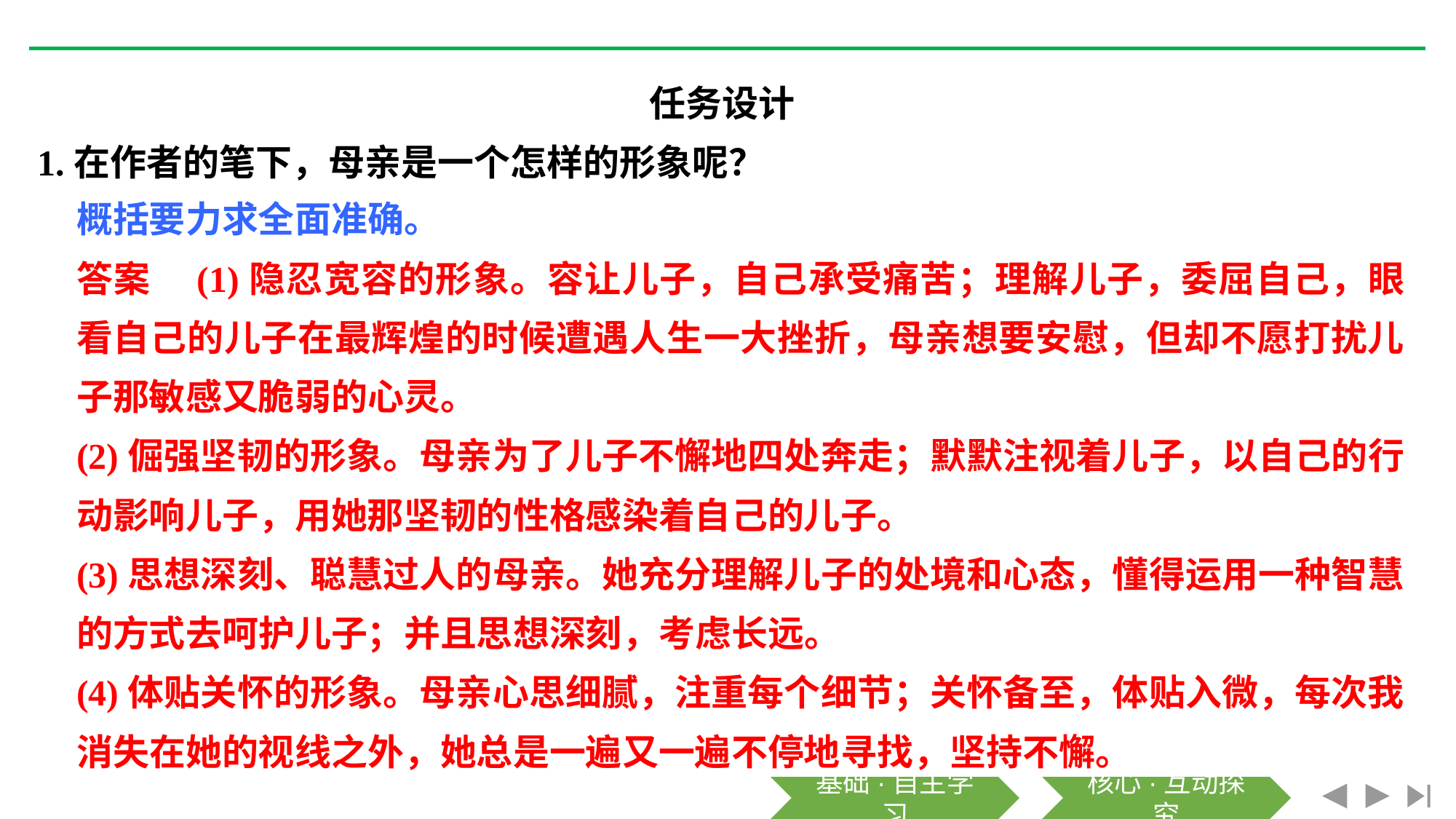

任务设计
1.在作者的笔下，母亲是一个怎样的形象呢？
概括要力求全面准确。
答案　(1)隐忍宽容的形象。容让儿子，自己承受痛苦；理解儿子，委屈自己，眼看自己的儿子在最辉煌的时候遭遇人生一大挫折，母亲想要安慰，但却不愿打扰儿子那敏感又脆弱的心灵。
(2)倔强坚韧的形象。母亲为了儿子不懈地四处奔走；默默注视着儿子，以自己的行动影响儿子，用她那坚韧的性格感染着自己的儿子。
(3)思想深刻、聪慧过人的母亲。她充分理解儿子的处境和心态，懂得运用一种智慧的方式去呵护儿子；并且思想深刻，考虑长远。
(4)体贴关怀的形象。母亲心思细腻，注重每个细节；关怀备至，体贴入微，每次我消失在她的视线之外，她总是一遍又一遍不停地寻找，坚持不懈。